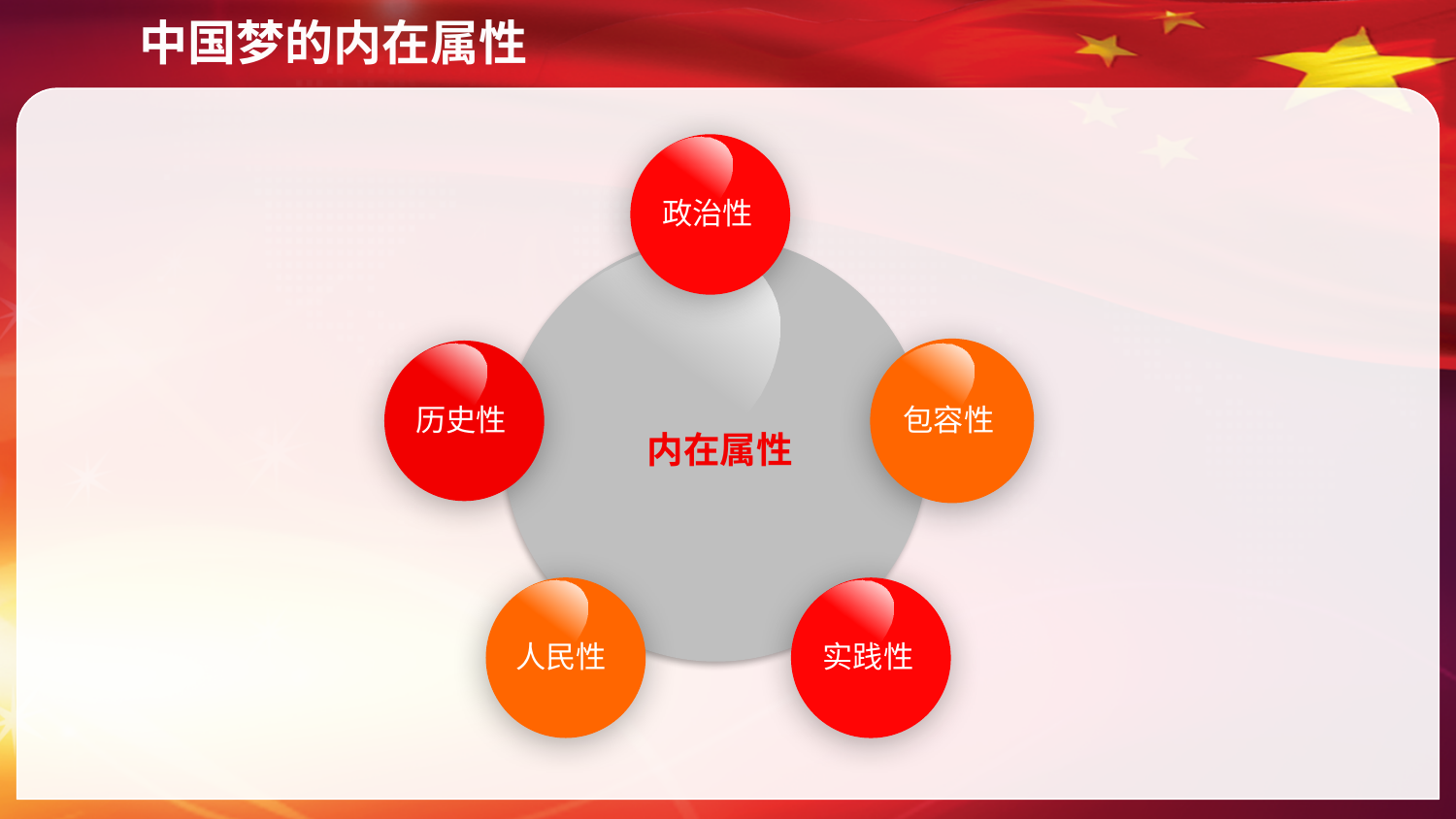

中国梦的内在属性

政治性

历史性
包容性
内在属性

实践性
人民性